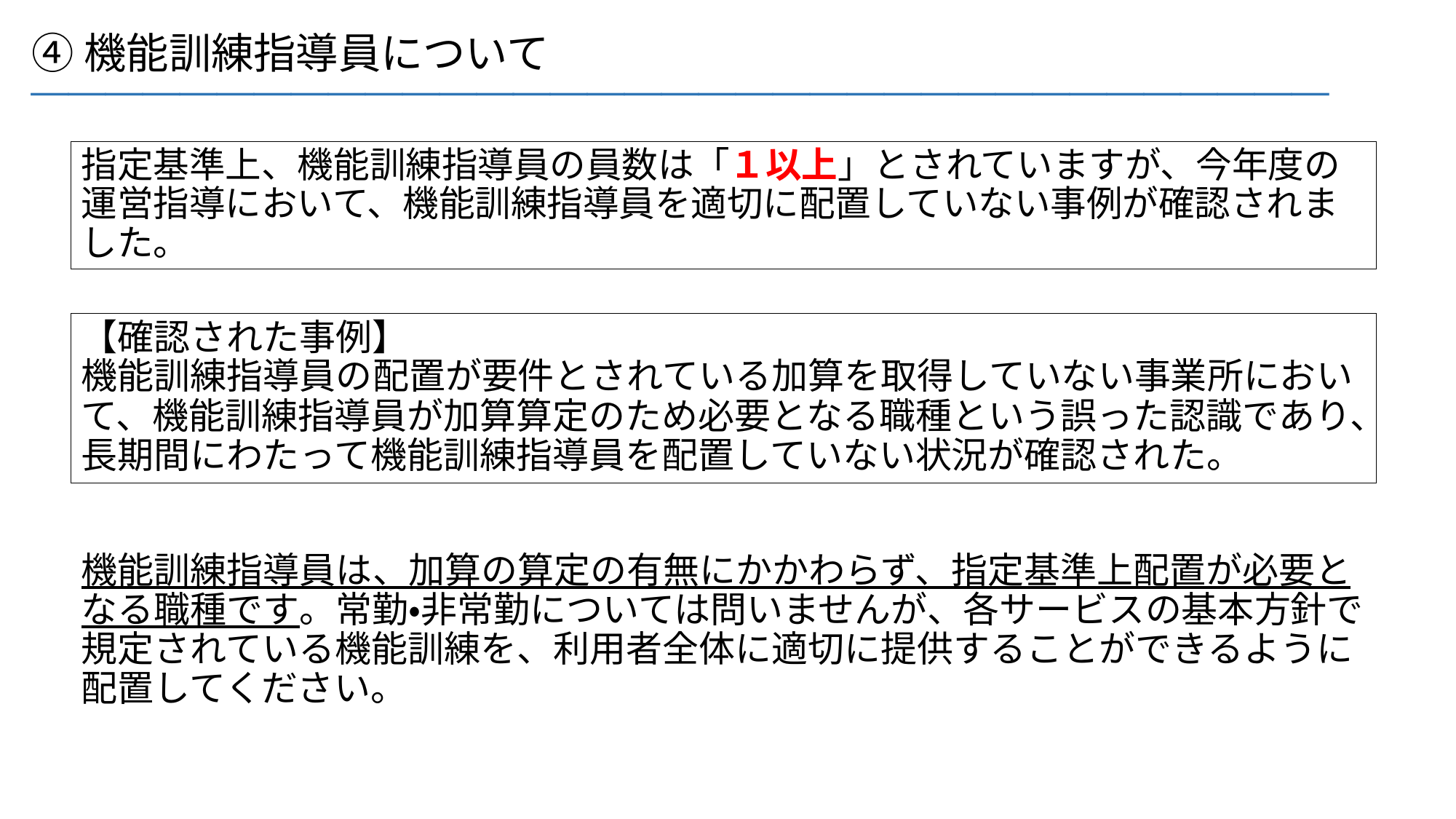

___________________________________
④機能訓練指導員について
指定基準上、機能訓練指導員の員数は「１以上」とされていますが、今年度の運営指導において、機能訓練指導員を適切に配置していない事例が確認されました。
【確認された事例】
機能訓練指導員の配置が要件とされている加算を取得していない事業所において、機能訓練指導員が加算算定のため必要となる職種という誤った認識であり、長期間にわたって機能訓練指導員を配置していない状況が確認された。

機能訓練指導員は、加算の算定の有無にかかわらず、指定基準上配置が必要となる職種です。常勤・非常勤については問いませんが、各サービスの基本方針で規定されている機能訓練を、利用者全体に適切に提供することができるように配置してください。